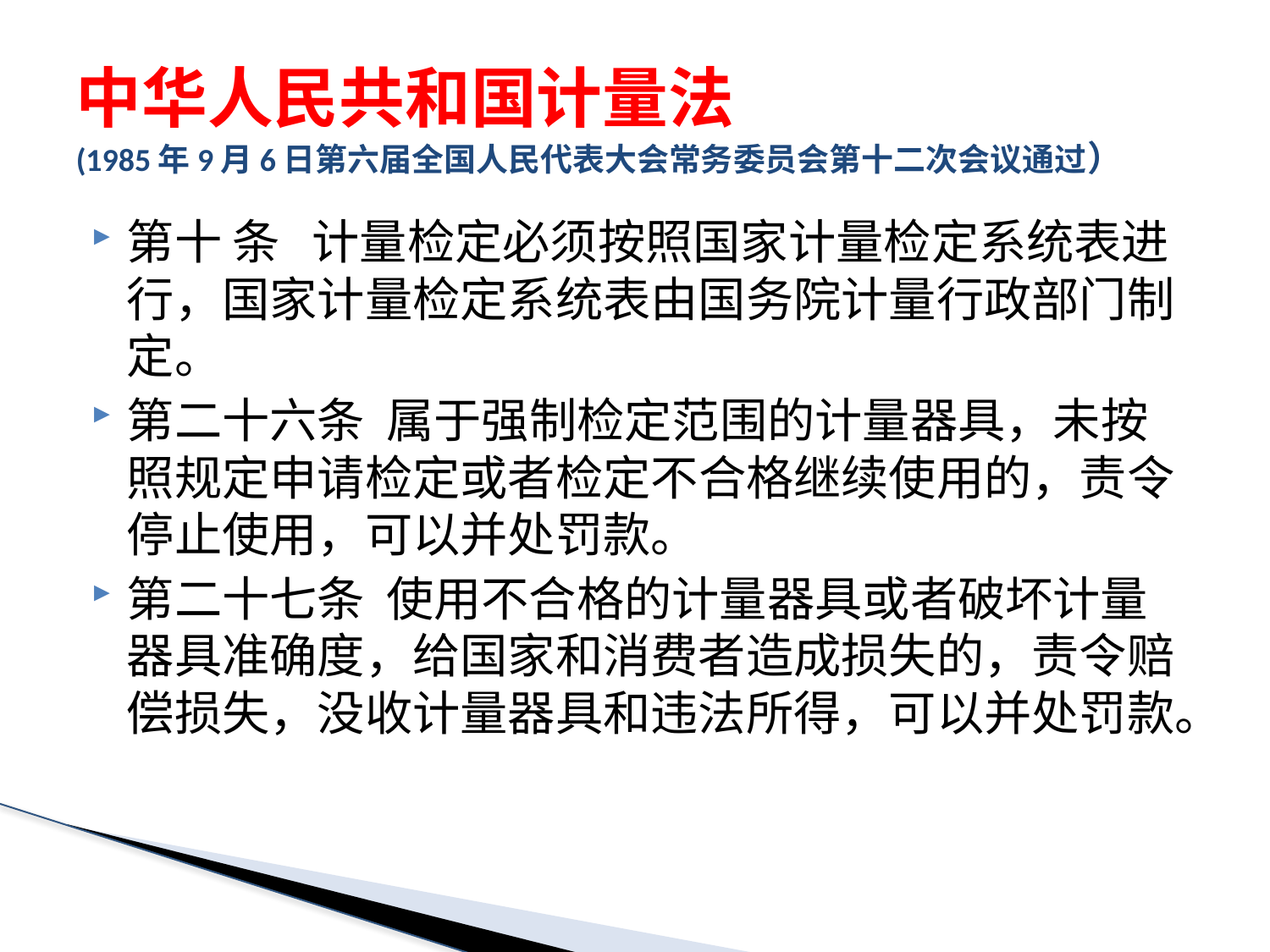

# 中华人民共和国计量法 (1985年9月6日第六届全国人民代表大会常务委员会第十二次会议通过）
第十 条   计量检定必须按照国家计量检定系统表进行，国家计量检定系统表由国务院计量行政部门制定。
第二十六条  属于强制检定范围的计量器具，未按照规定申请检定或者检定不合格继续使用的，责令停止使用，可以并处罚款。
第二十七条  使用不合格的计量器具或者破坏计量器具准确度，给国家和消费者造成损失的，责令赔偿损失，没收计量器具和违法所得，可以并处罚款。